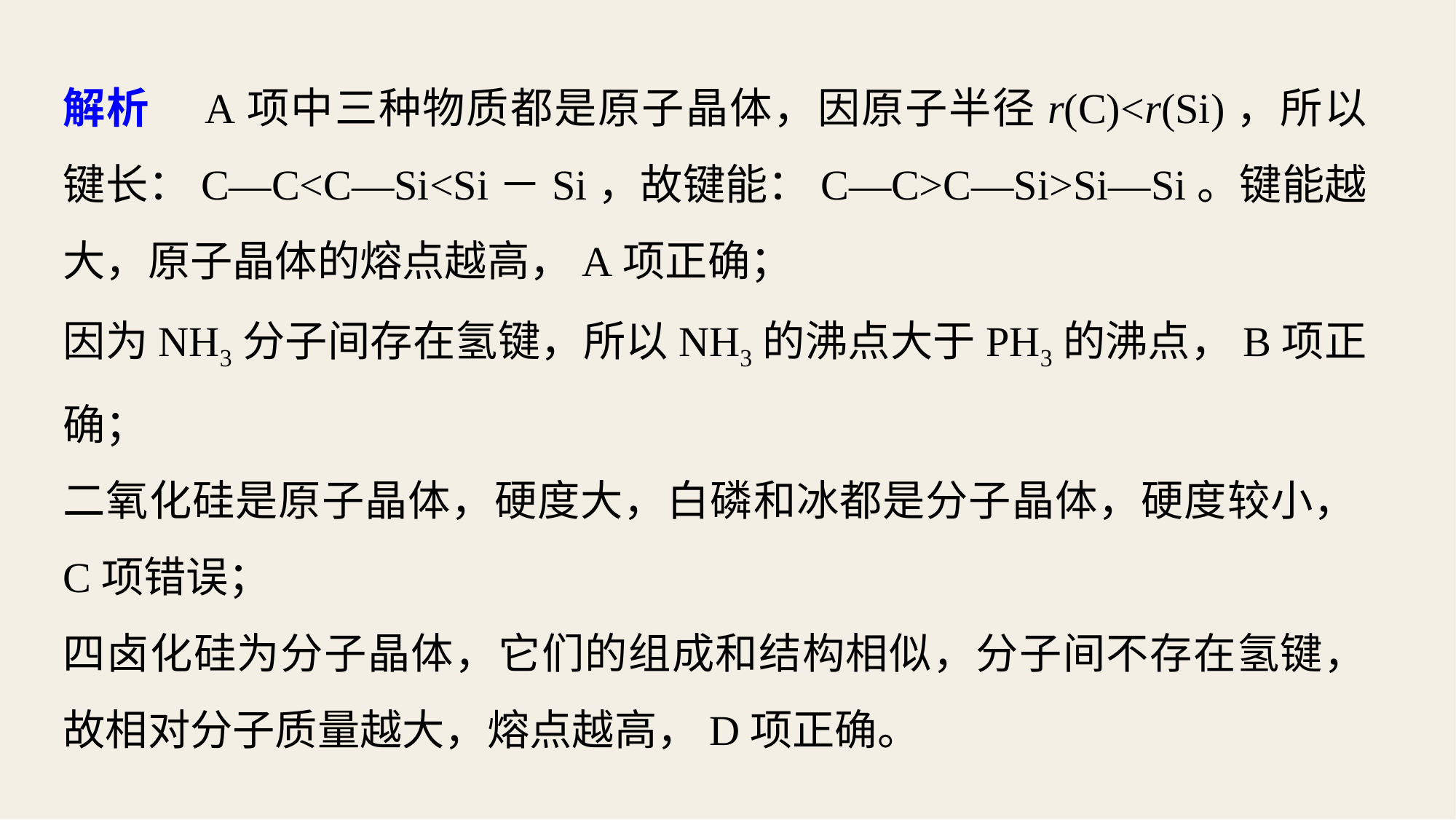

解析　A项中三种物质都是原子晶体，因原子半径r(C)<r(Si)，所以键长：C—C<C—Si<Si－Si，故键能：C—C>C—Si>Si—Si。键能越大，原子晶体的熔点越高，A项正确；
因为NH3分子间存在氢键，所以NH3的沸点大于PH3的沸点，B项正确；
二氧化硅是原子晶体，硬度大，白磷和冰都是分子晶体，硬度较小，C项错误；
四卤化硅为分子晶体，它们的组成和结构相似，分子间不存在氢键，故相对分子质量越大，熔点越高，D项正确。